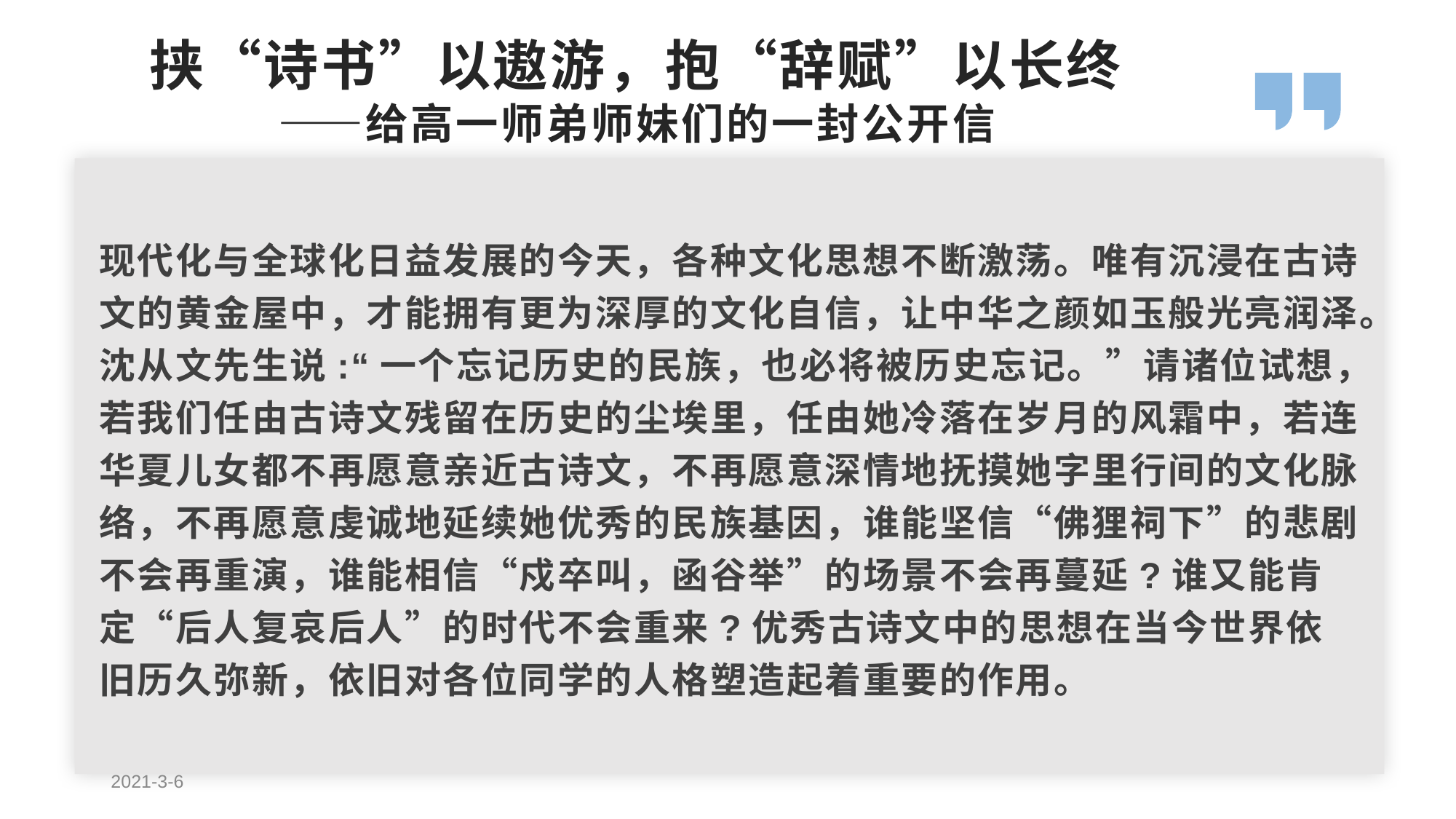

挟“诗书”以遨游，抱“辞赋”以长终
——给高一师弟师妹们的一封公开信

现代化与全球化日益发展的今天，各种文化思想不断激荡。唯有沉浸在古诗文的黄金屋中，才能拥有更为深厚的文化自信，让中华之颜如玉般光亮润泽。沈从文先生说:“一个忘记历史的民族，也必将被历史忘记。”请诸位试想，若我们任由古诗文残留在历史的尘埃里，任由她冷落在岁月的风霜中，若连华夏儿女都不再愿意亲近古诗文，不再愿意深情地抚摸她字里行间的文化脉络，不再愿意虔诚地延续她优秀的民族基因，谁能坚信“佛狸祠下”的悲剧不会再重演，谁能相信“戍卒叫，函谷举”的场景不会再蔓延?谁又能肯定“后人复哀后人”的时代不会重来?优秀古诗文中的思想在当今世界依旧历久弥新，依旧对各位同学的人格塑造起着重要的作用。
2021-3-6